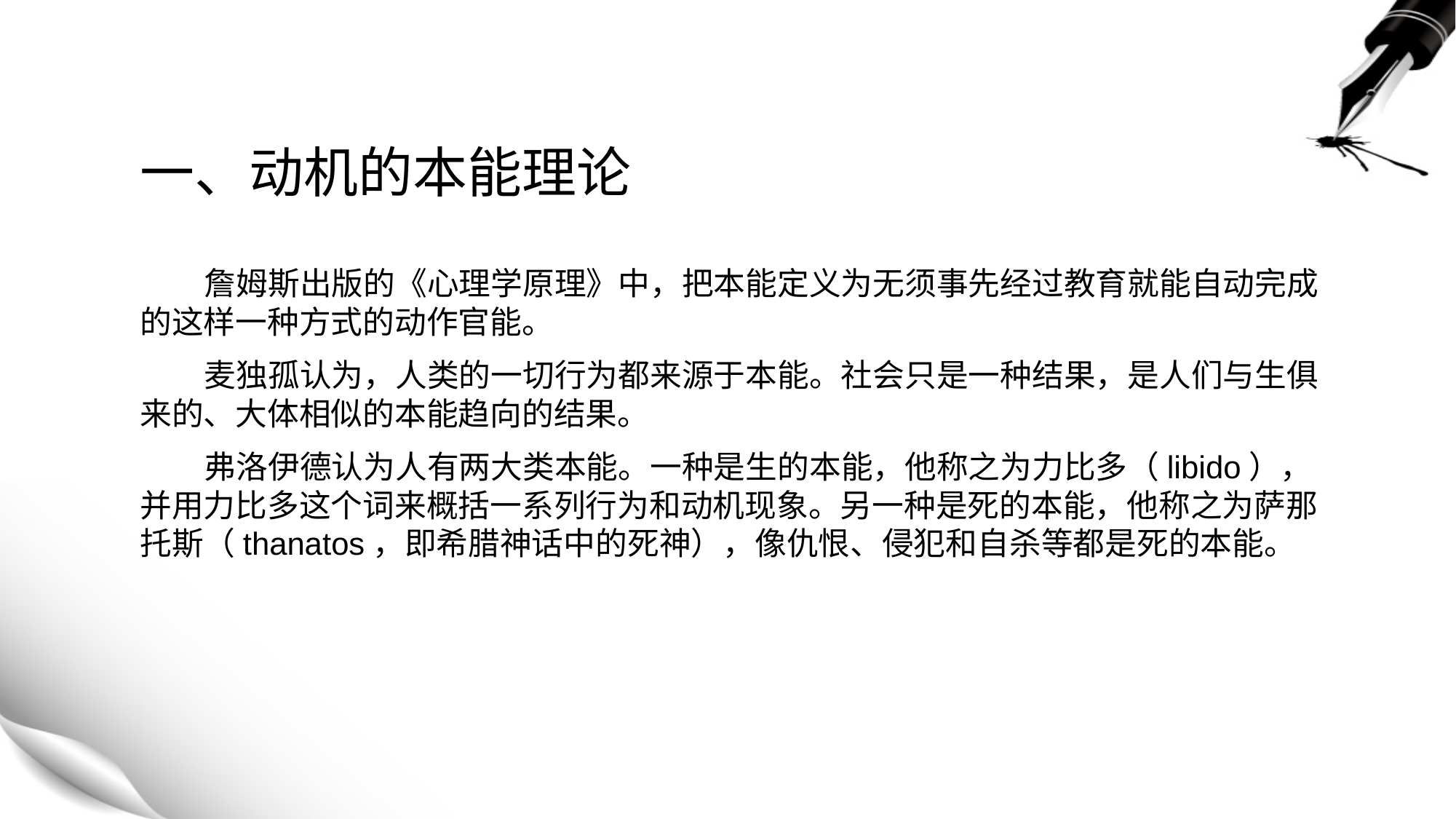

# 一、动机的本能理论
        詹姆斯出版的《心理学原理》中，把本能定义为无须事先经过教育就能自动完成的这样一种方式的动作官能。
        麦独孤认为，人类的一切行为都来源于本能。社会只是一种结果，是人们与生俱来的、大体相似的本能趋向的结果。
        弗洛伊德认为人有两大类本能。一种是生的本能，他称之为力比多（libido），并用力比多这个词来概括一系列行为和动机现象。另一种是死的本能，他称之为萨那托斯（thanatos，即希腊神话中的死神），像仇恨、侵犯和自杀等都是死的本能。